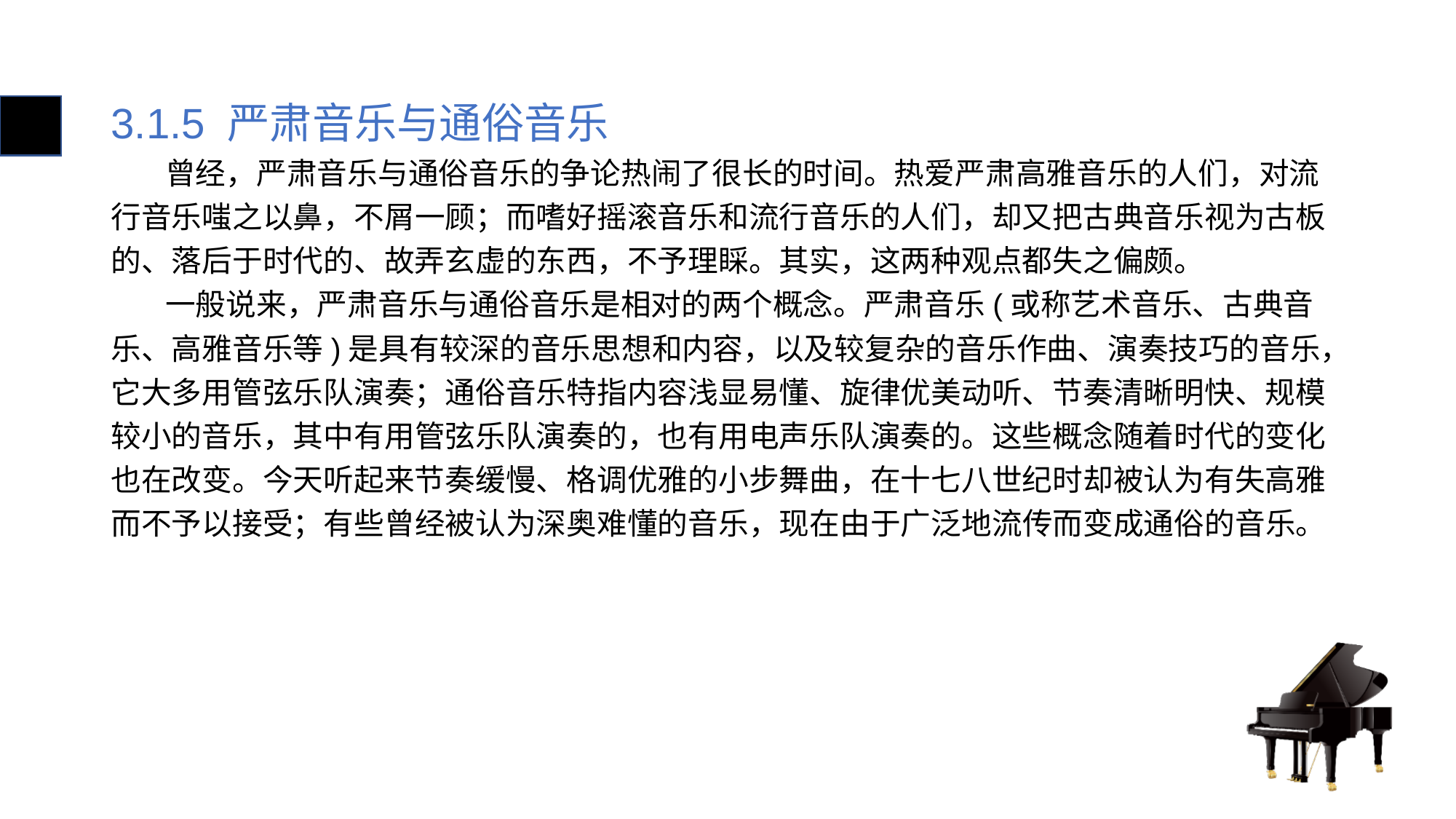

# 3.1.5 严肃音乐与通俗音乐
       曾经，严肃音乐与通俗音乐的争论热闹了很长的时间。热爱严肃高雅音乐的人们，对流行音乐嗤之以鼻，不屑一顾；而嗜好摇滚音乐和流行音乐的人们，却又把古典音乐视为古板的、落后于时代的、故弄玄虚的东西，不予理睬。其实，这两种观点都失之偏颇。
       一般说来，严肃音乐与通俗音乐是相对的两个概念。严肃音乐(或称艺术音乐、古典音乐、高雅音乐等)是具有较深的音乐思想和内容，以及较复杂的音乐作曲、演奏技巧的音乐，它大多用管弦乐队演奏；通俗音乐特指内容浅显易懂、旋律优美动听、节奏清晰明快、规模较小的音乐，其中有用管弦乐队演奏的，也有用电声乐队演奏的。这些概念随着时代的变化也在改变。今天听起来节奏缓慢、格调优雅的小步舞曲，在十七八世纪时却被认为有失高雅而不予以接受；有些曾经被认为深奥难懂的音乐，现在由于广泛地流传而变成通俗的音乐。